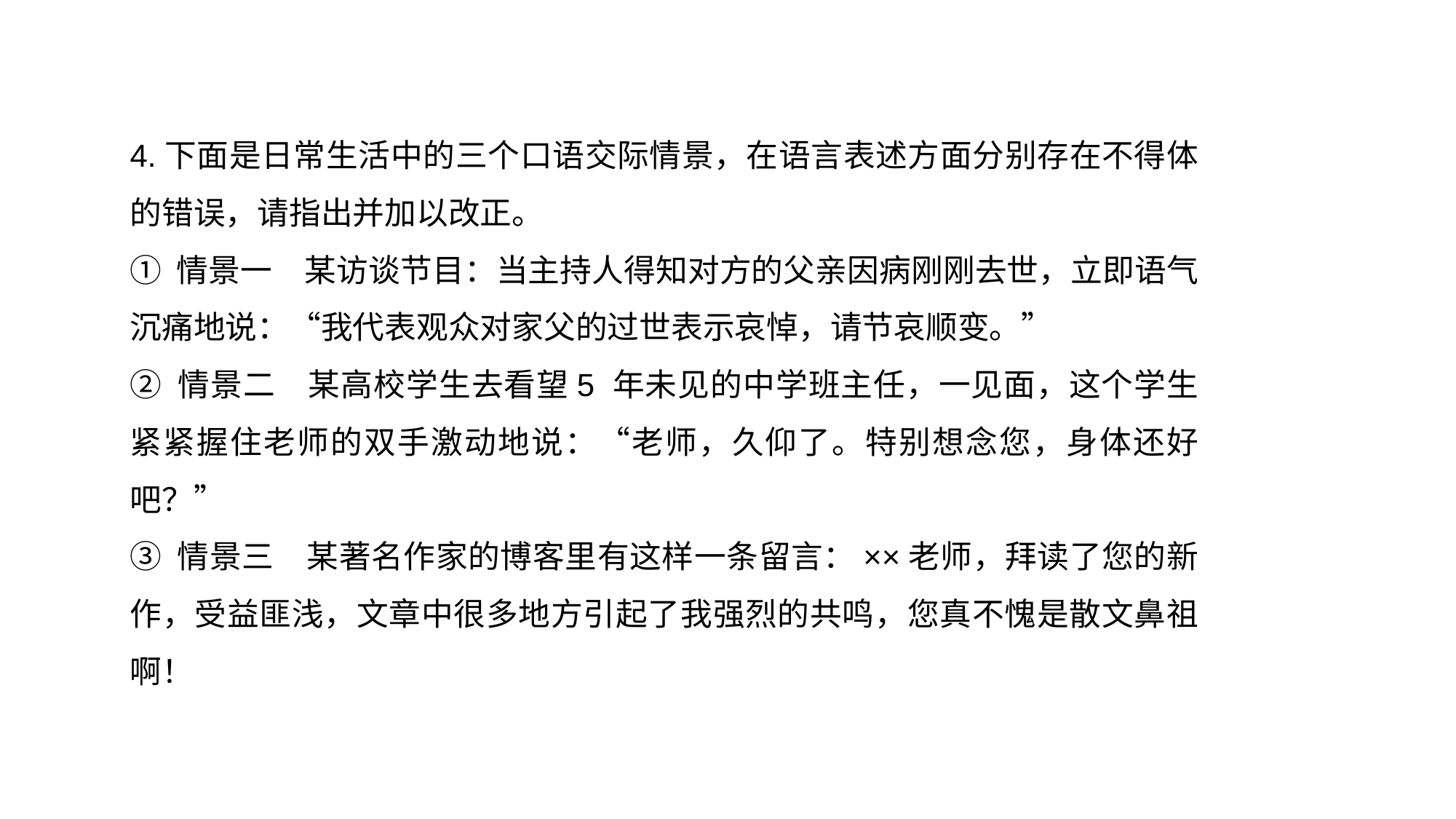

4.下面是日常生活中的三个口语交际情景，在语言表述方面分别存在不得体的错误，请指出并加以改正。
① 情景一　某访谈节目：当主持人得知对方的父亲因病刚刚去世，立即语气沉痛地说：“我代表观众对家父的过世表示哀悼，请节哀顺变。”
② 情景二　某高校学生去看望5 年未见的中学班主任，一见面，这个学生紧紧握住老师的双手激动地说：“老师，久仰了。特别想念您，身体还好吧？”
③ 情景三　某著名作家的博客里有这样一条留言：××老师，拜读了您的新作，受益匪浅，文章中很多地方引起了我强烈的共鸣，您真不愧是散文鼻祖啊！